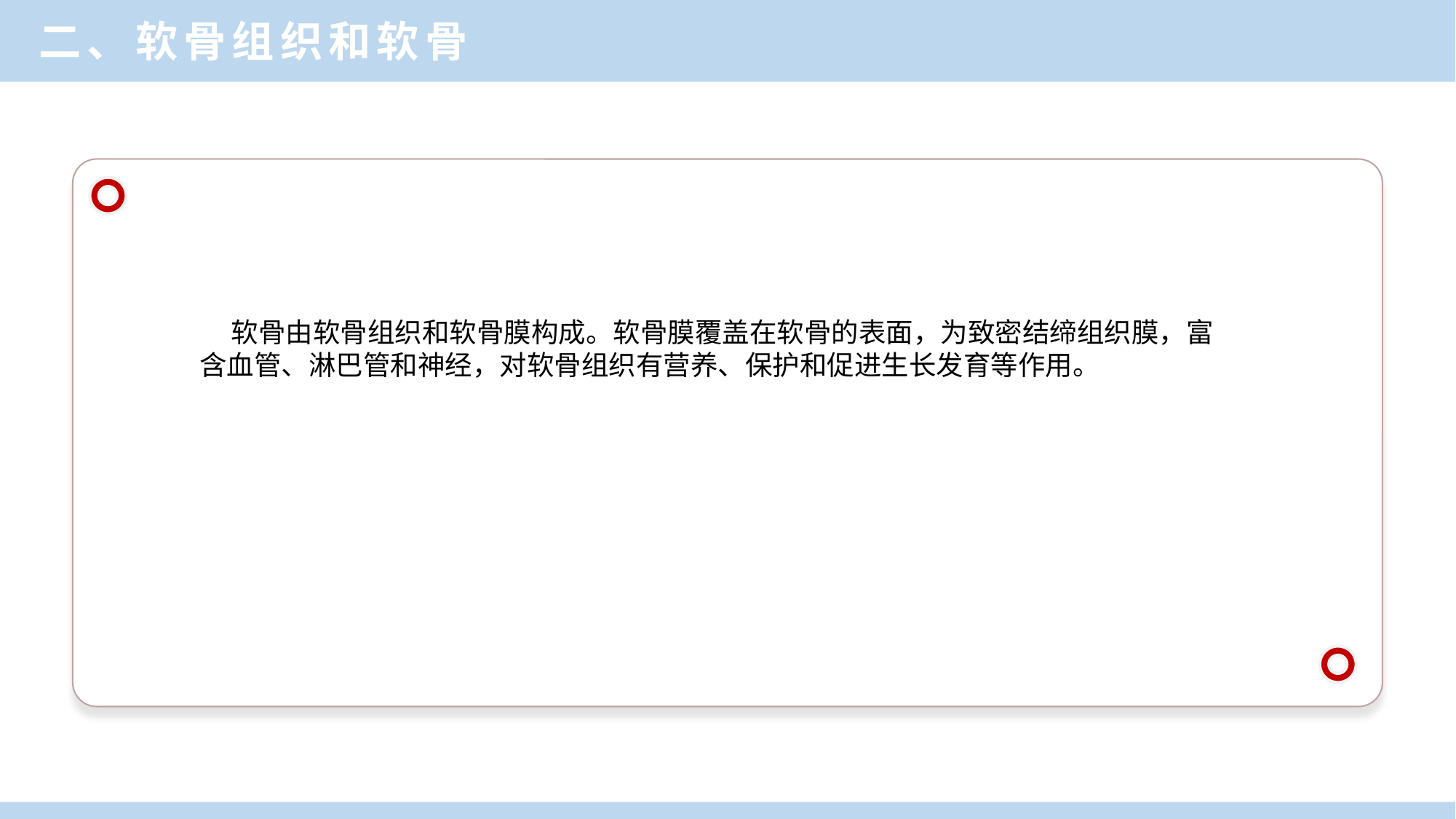

二、软骨组织和软骨

软骨由软骨组织和软骨膜构成。软骨膜覆盖在软骨的表面，为致密结缔组织膜，富含血管、淋巴管和神经，对软骨组织有营养、保护和促进生长发育等作用。